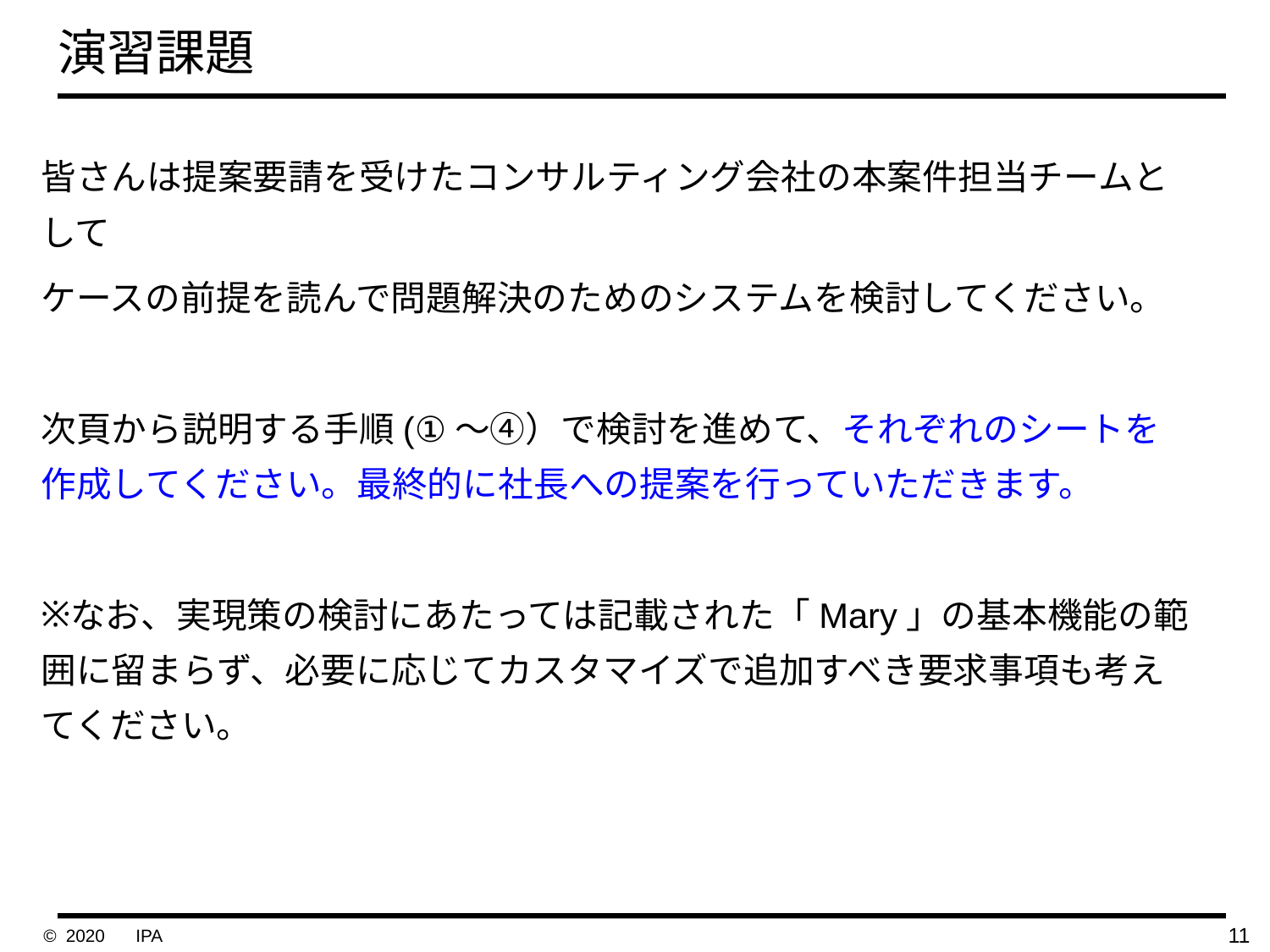

# 演習課題
皆さんは提案要請を受けたコンサルティング会社の本案件担当チームとして
ケースの前提を読んで問題解決のためのシステムを検討してください。

次頁から説明する手順(①～④）で検討を進めて、それぞれのシートを作成してください。最終的に社長への提案を行っていただきます。

なお、実現策の検討にあたっては記載された「Mary」の基本機能の範囲に留まらず、必要に応じてカスタマイズで追加すべき要求事項も考えてください。